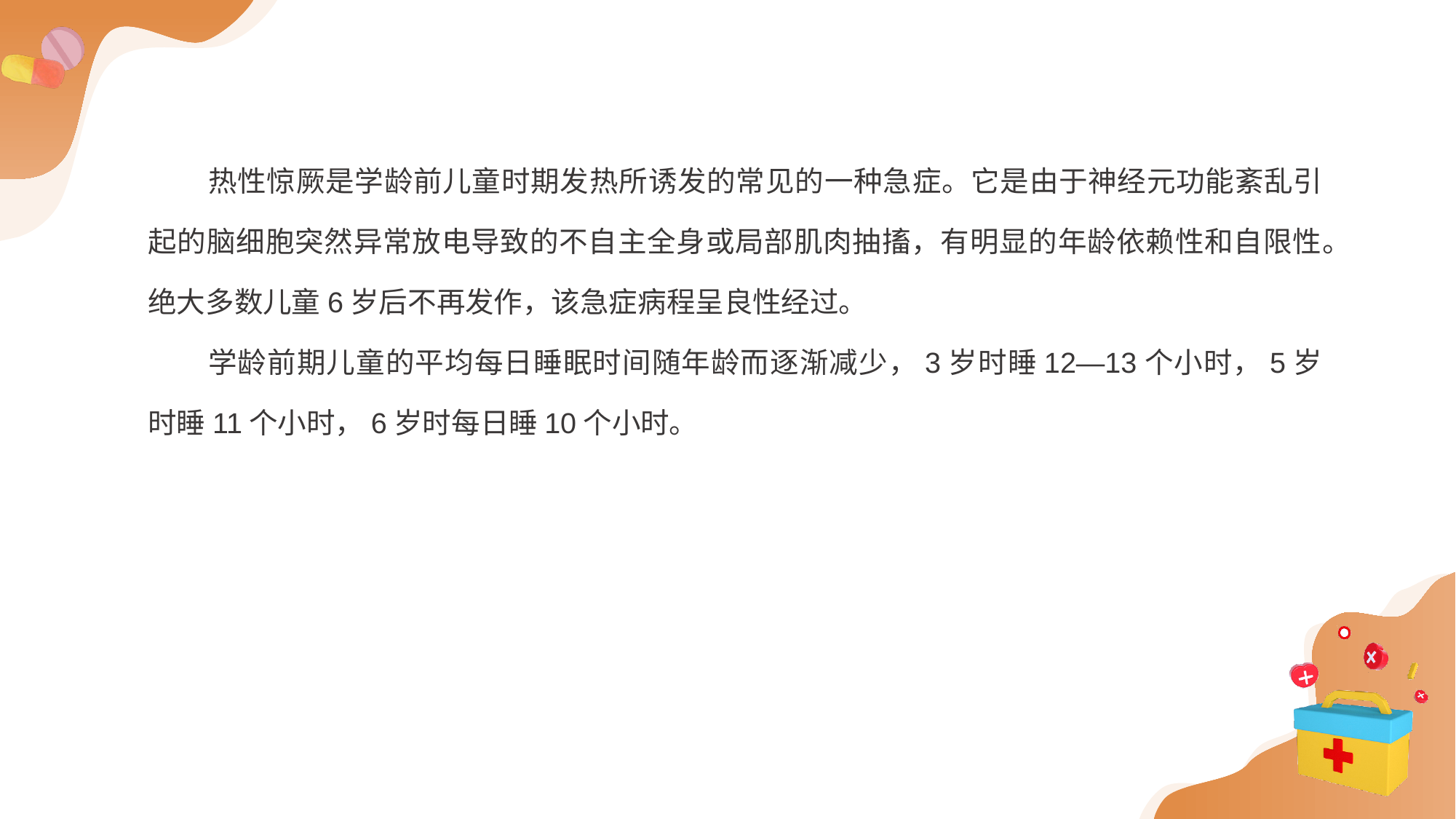

热性惊厥是学龄前儿童时期发热所诱发的常见的一种急症。它是由于神经元功能紊乱引起的脑细胞突然异常放电导致的不自主全身或局部肌肉抽搐，有明显的年龄依赖性和自限性。绝大多数儿童6岁后不再发作，该急症病程呈良性经过。
学龄前期儿童的平均每日睡眠时间随年龄而逐渐减少，3岁时睡12—13个小时，5岁时睡11个小时，6岁时每日睡10个小时。